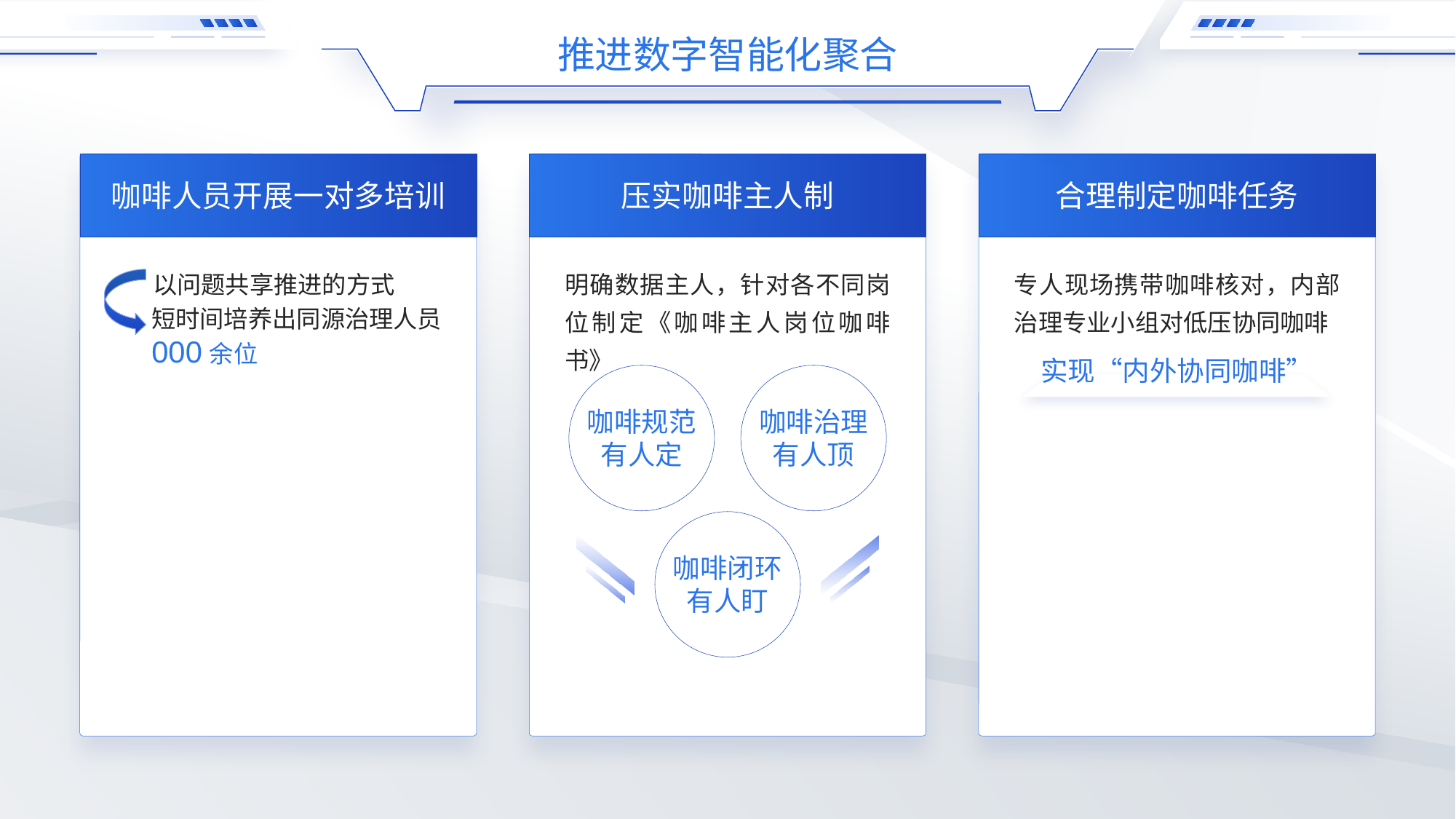

推进数字智能化聚合

咖啡人员开展一对多培训
压实咖啡主人制
合理制定咖啡任务
以问题共享推进的方式
明确数据主人，针对各不同岗位制定《咖啡主人岗位咖啡书》
专人现场携带咖啡核对，内部治理专业小组对低压协同咖啡

短时间培养出同源治理人员
000余位
实现“内外协同咖啡”

咖啡规范
有人定
咖啡治理
有人顶

咖啡闭环
有人盯